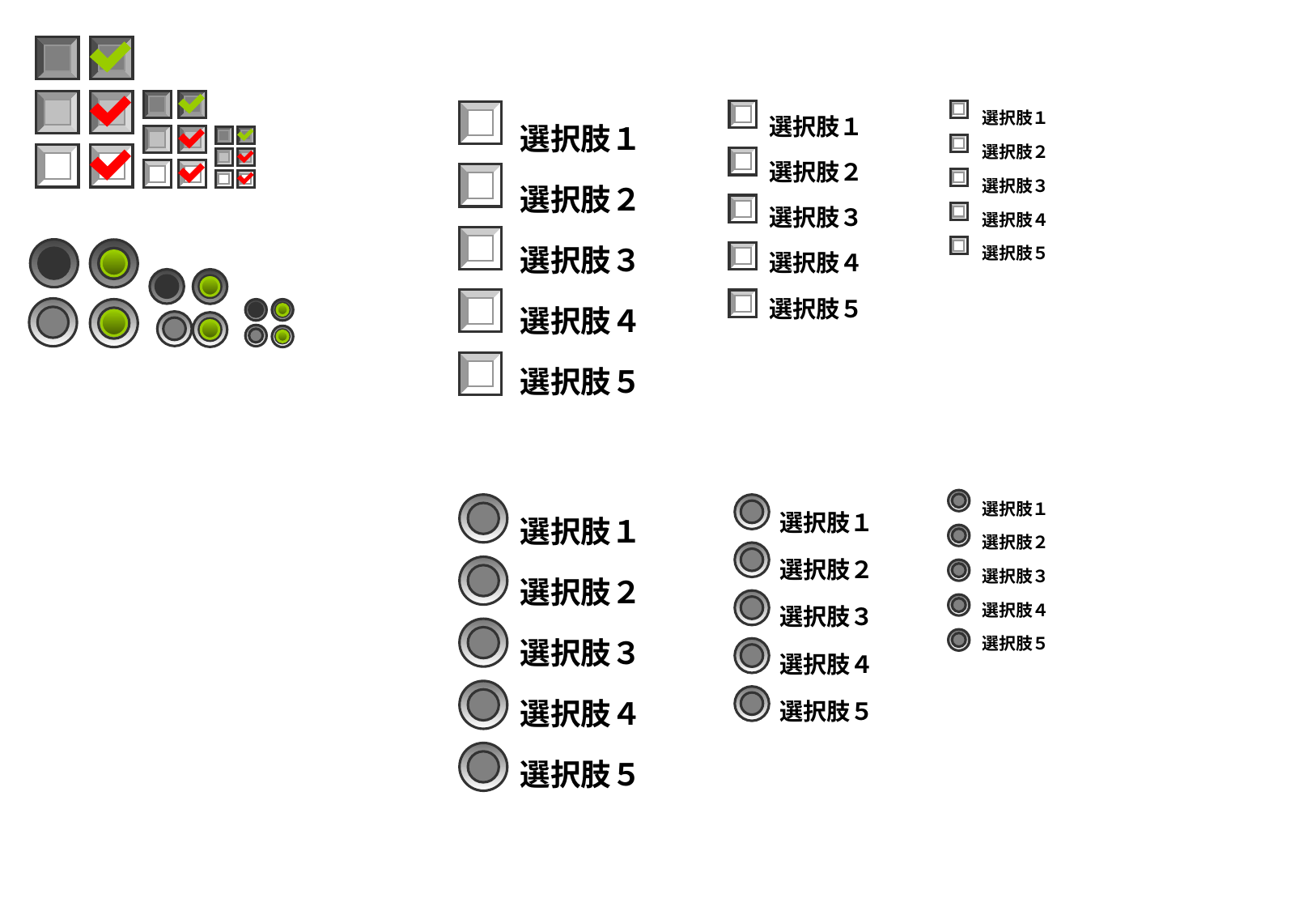

選択肢１
選択肢２
選択肢３
選択肢４
選択肢５
選択肢１
選択肢２
選択肢３
選択肢４
選択肢５
選択肢１
選択肢２
選択肢３
選択肢４
選択肢５

選択肢１
選択肢２
選択肢３
選択肢４
選択肢５
選択肢１
選択肢２
選択肢３
選択肢４
選択肢５
選択肢１
選択肢２
選択肢３
選択肢４
選択肢５